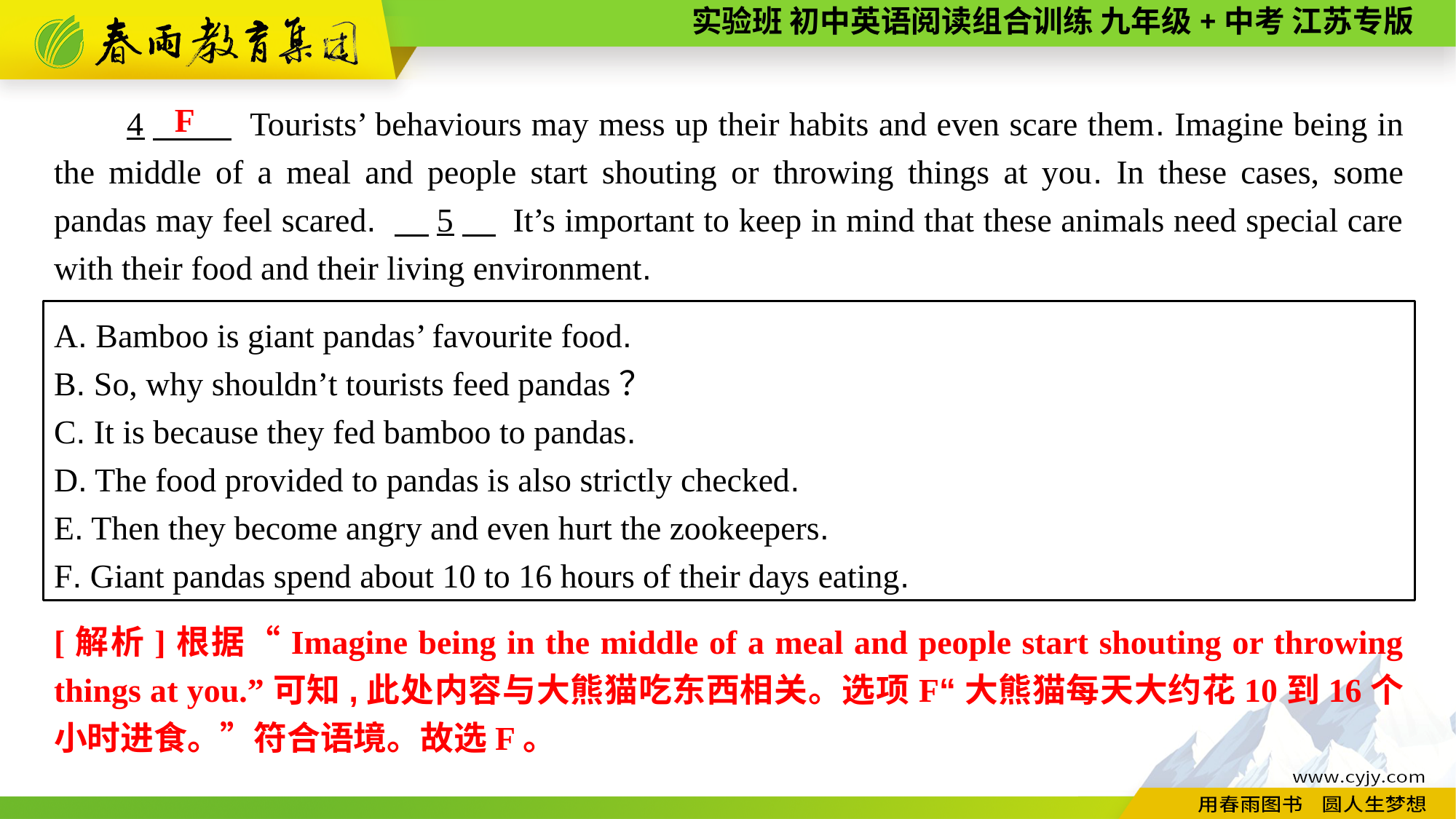

4　      Tourists’ behaviours may mess up their habits and even scare them. Imagine being in the middle of a meal and people start shouting or throwing things at you. In these cases, some pandas may feel scared. 　5　 It’s important to keep in mind that these animals need special care with their food and their living environment.
F
A. Bamboo is giant pandas’ favourite food.
B. So, why shouldn’t tourists feed pandas？
C. It is because they fed bamboo to pandas.
D. The food provided to pandas is also strictly checked.
E. Then they become angry and even hurt the zookeepers.
F. Giant pandas spend about 10 to 16 hours of their days eating.
[解析]根据“Imagine being in the middle of a meal and people start shouting or throwing things at you.”可知,此处内容与大熊猫吃东西相关。选项F“大熊猫每天大约花10到16个小时进食。”符合语境。故选F。